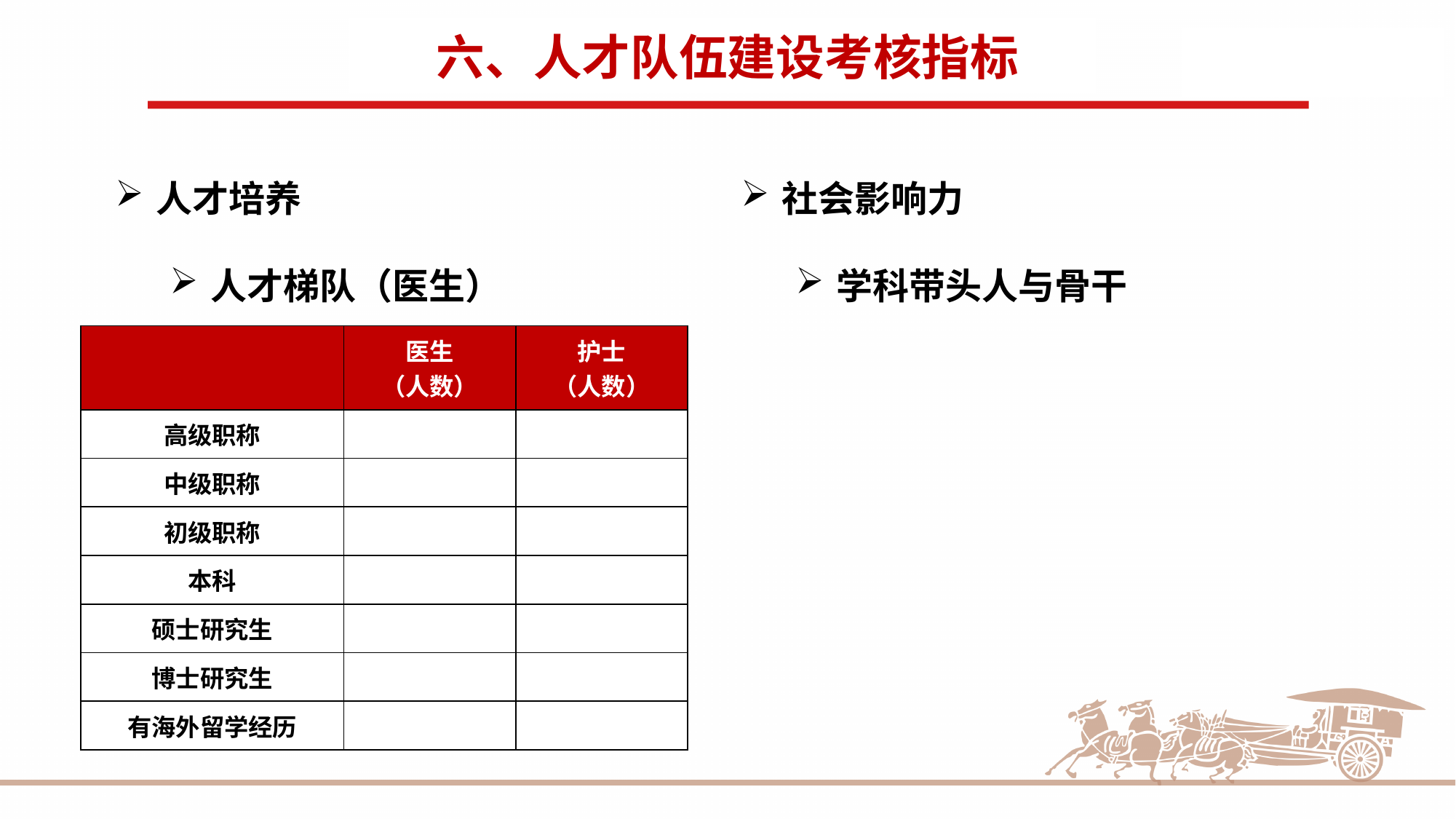

六、人才队伍建设考核指标
人才培养
人才梯队（医生）
社会影响力
学科带头人与骨干
|  | 医生 （人数） | 护士 （人数） |
| --- | --- | --- |
| 高级职称 |  |  |
| 中级职称 |  |  |
| 初级职称 |  |  |
| 本科 |  |  |
| 硕士研究生 |  |  |
| 博士研究生 |  |  |
| 有海外留学经历 |  |  |